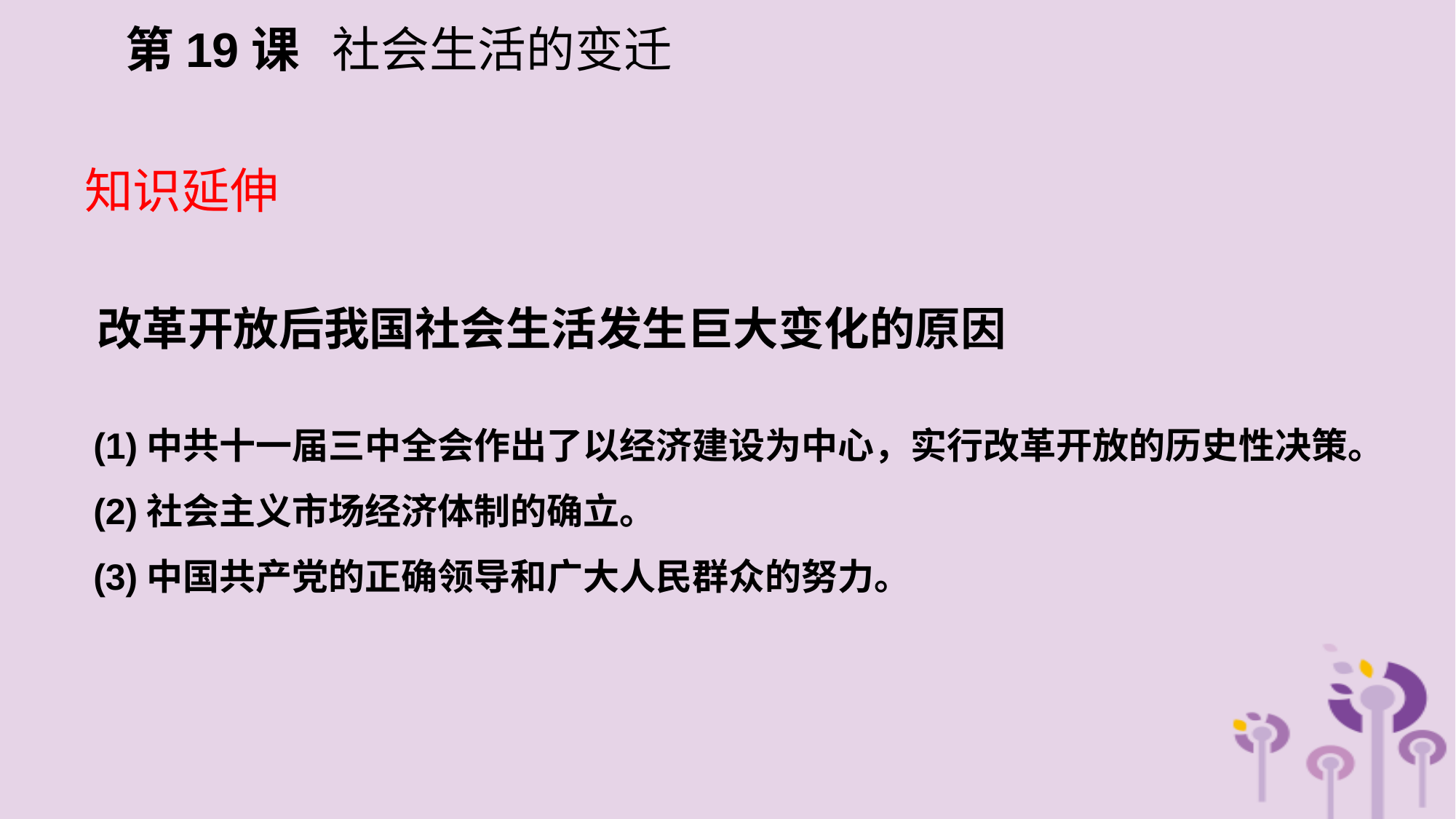

第19课   社会生活的变迁
知识延伸
改革开放后我国社会生活发生巨大变化的原因
(1)中共十一届三中全会作出了以经济建设为中心，实行改革开放的历史性决策。
(2)社会主义市场经济体制的确立。
(3)中国共产党的正确领导和广大人民群众的努力。